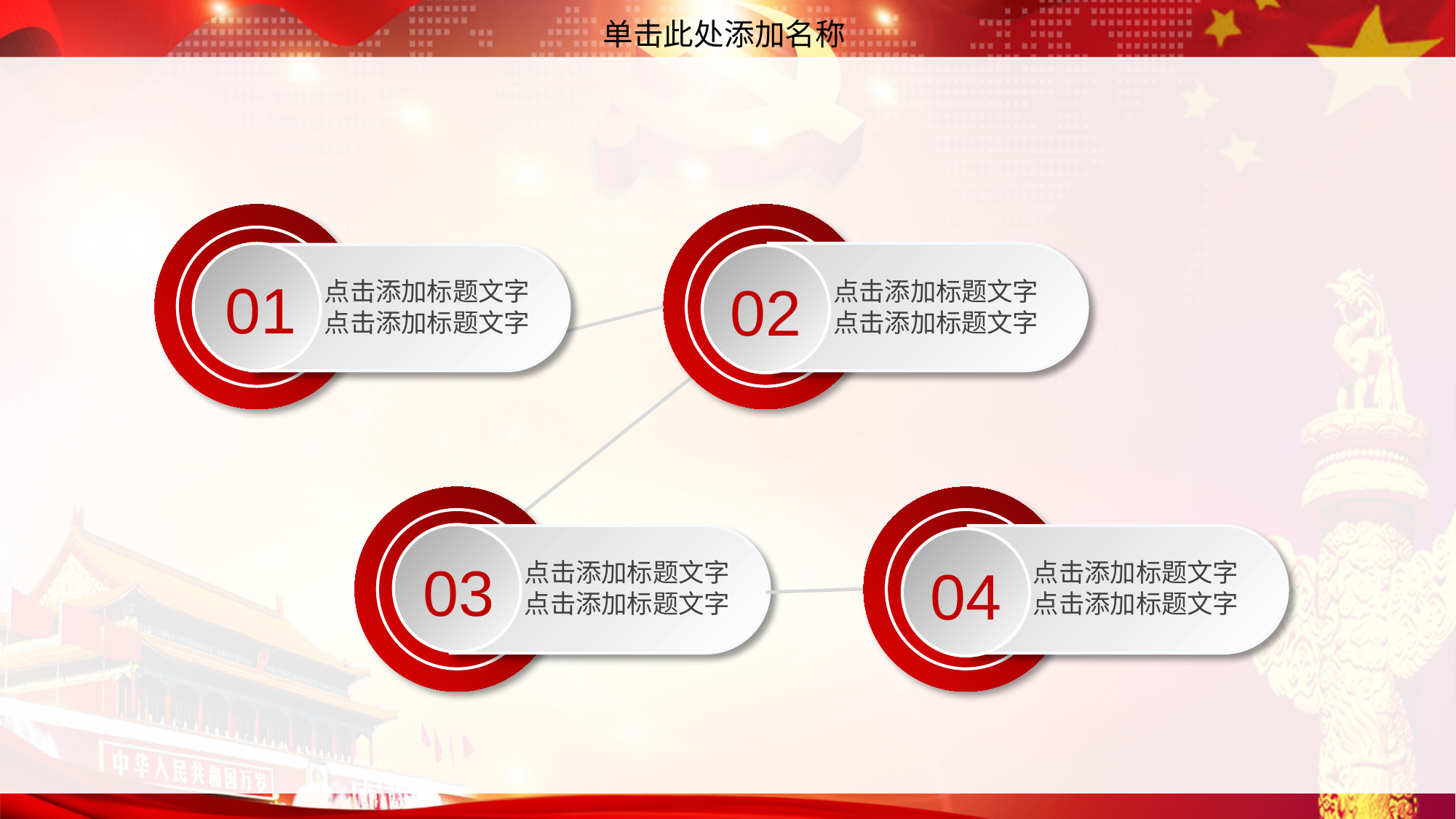

单击此处添加名称

01

02
点击添加标题文字
点击添加标题文字
点击添加标题文字
点击添加标题文字

03

04
点击添加标题文字
点击添加标题文字
点击添加标题文字
点击添加标题文字